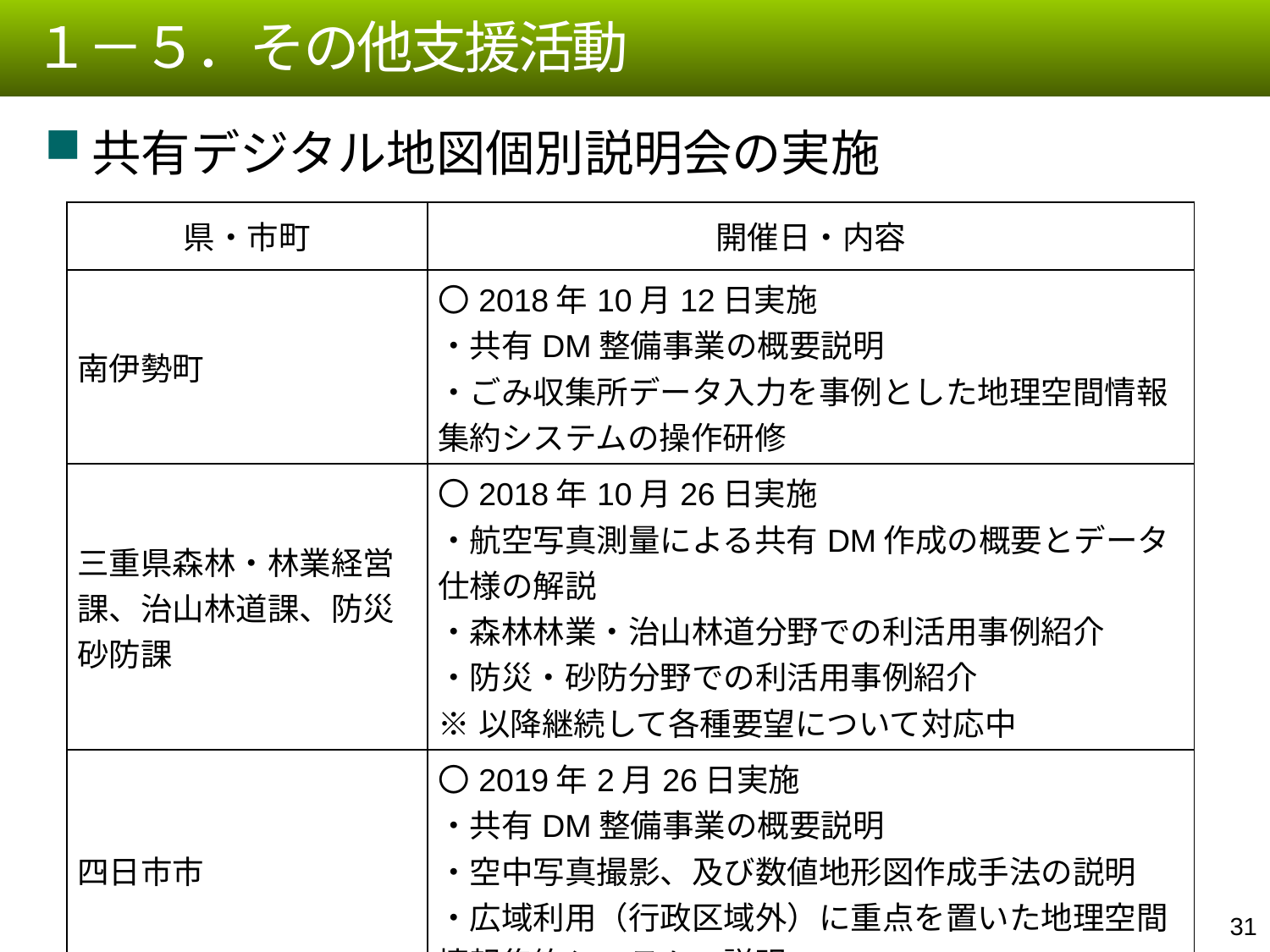

１－５．その他支援活動
共有デジタル地図個別説明会の実施

| 県・市町 | 開催日・内容 |
| --- | --- |
| 南伊勢町 | 〇2018年10月12日実施 ・共有DM整備事業の概要説明 ・ごみ収集所データ入力を事例とした地理空間情報集約システムの操作研修 |
| 三重県森林・林業経営課、治山林道課、防災砂防課 | 〇2018年10月26日実施 ・航空写真測量による共有DM作成の概要とデータ仕様の解説 ・森林林業・治山林道分野での利活用事例紹介 ・防災・砂防分野での利活用事例紹介 ※以降継続して各種要望について対応中 |
| 四日市市 | 〇2019年2月26日実施 ・共有DM整備事業の概要説明 ・空中写真撮影、及び数値地形図作成手法の説明 ・広域利用（行政区域外）に重点を置いた地理空間情報集約システムの説明 |
31